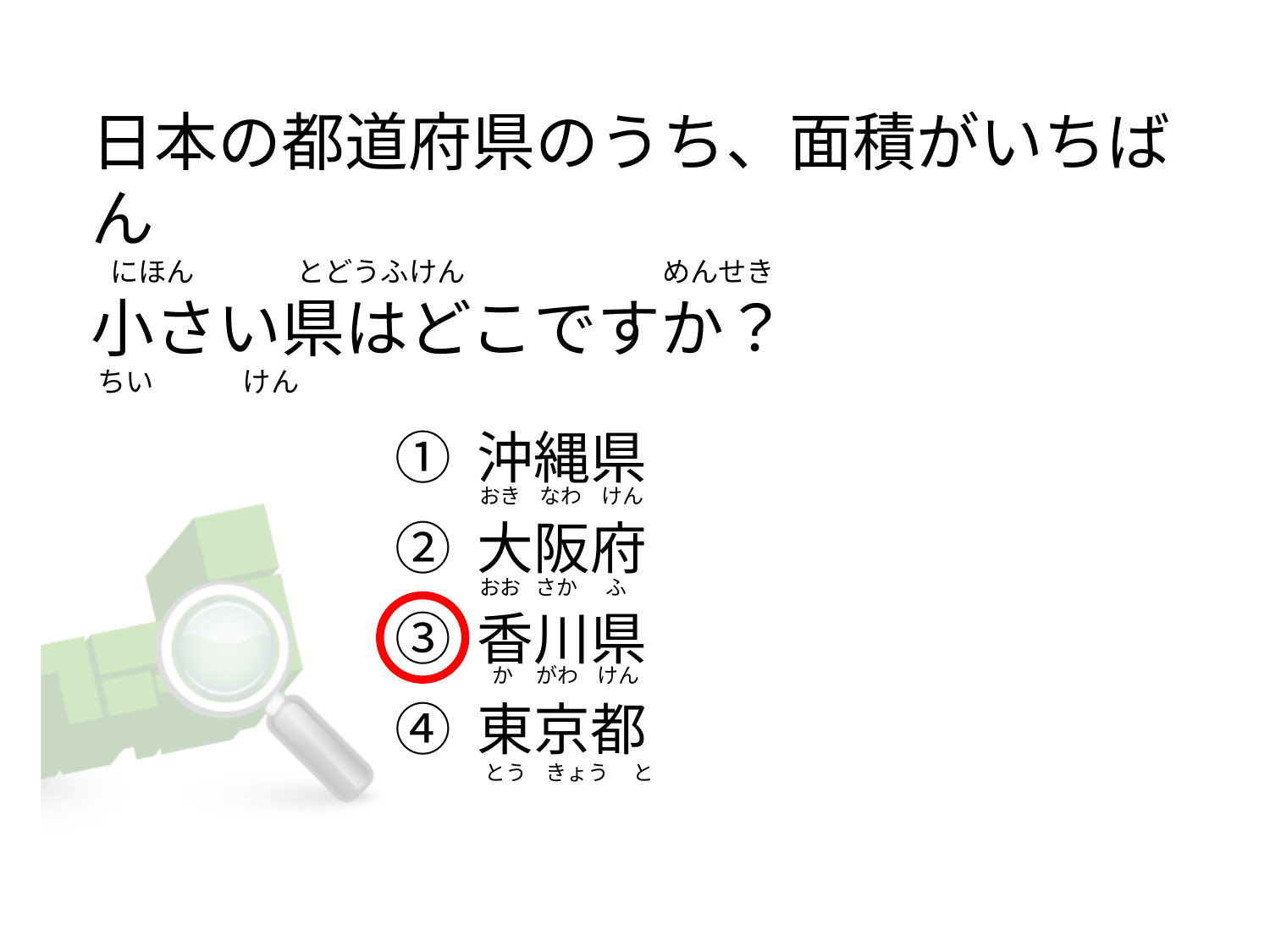

# 日本の都道府県のうち、面積がいちばん    にほん                とどうふけん                               めんせき 小さい県はどこですか？  ちい              けん
① 沖縄県
② 大阪府
③ 香川県
④ 東京都
おき    なわ    けん
おお   さか      ふ

  か     がわ    けん
   とう    きょう     と